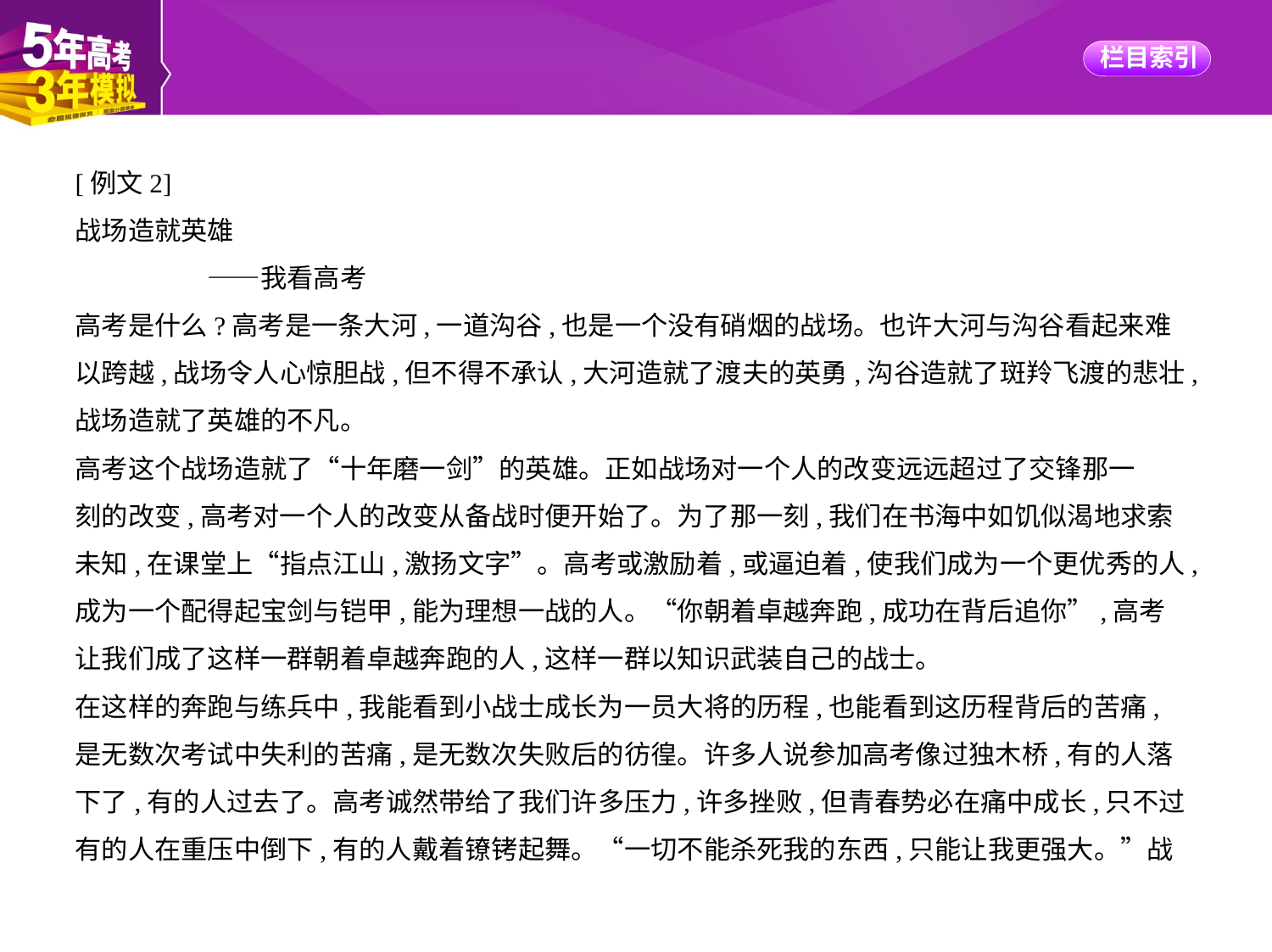

[例文2]
战场造就英雄
　　　　　——我看高考
高考是什么?高考是一条大河,一道沟谷,也是一个没有硝烟的战场。也许大河与沟谷看起来难
以跨越,战场令人心惊胆战,但不得不承认,大河造就了渡夫的英勇,沟谷造就了斑羚飞渡的悲壮,
战场造就了英雄的不凡。
高考这个战场造就了“十年磨一剑”的英雄。正如战场对一个人的改变远远超过了交锋那一
刻的改变,高考对一个人的改变从备战时便开始了。为了那一刻,我们在书海中如饥似渴地求索
未知,在课堂上“指点江山,激扬文字”。高考或激励着,或逼迫着,使我们成为一个更优秀的人,
成为一个配得起宝剑与铠甲,能为理想一战的人。“你朝着卓越奔跑,成功在背后追你”,高考
让我们成了这样一群朝着卓越奔跑的人,这样一群以知识武装自己的战士。
在这样的奔跑与练兵中,我能看到小战士成长为一员大将的历程,也能看到这历程背后的苦痛,
是无数次考试中失利的苦痛,是无数次失败后的彷徨。许多人说参加高考像过独木桥,有的人落
下了,有的人过去了。高考诚然带给了我们许多压力,许多挫败,但青春势必在痛中成长,只不过
有的人在重压中倒下,有的人戴着镣铐起舞。“一切不能杀死我的东西,只能让我更强大。”战